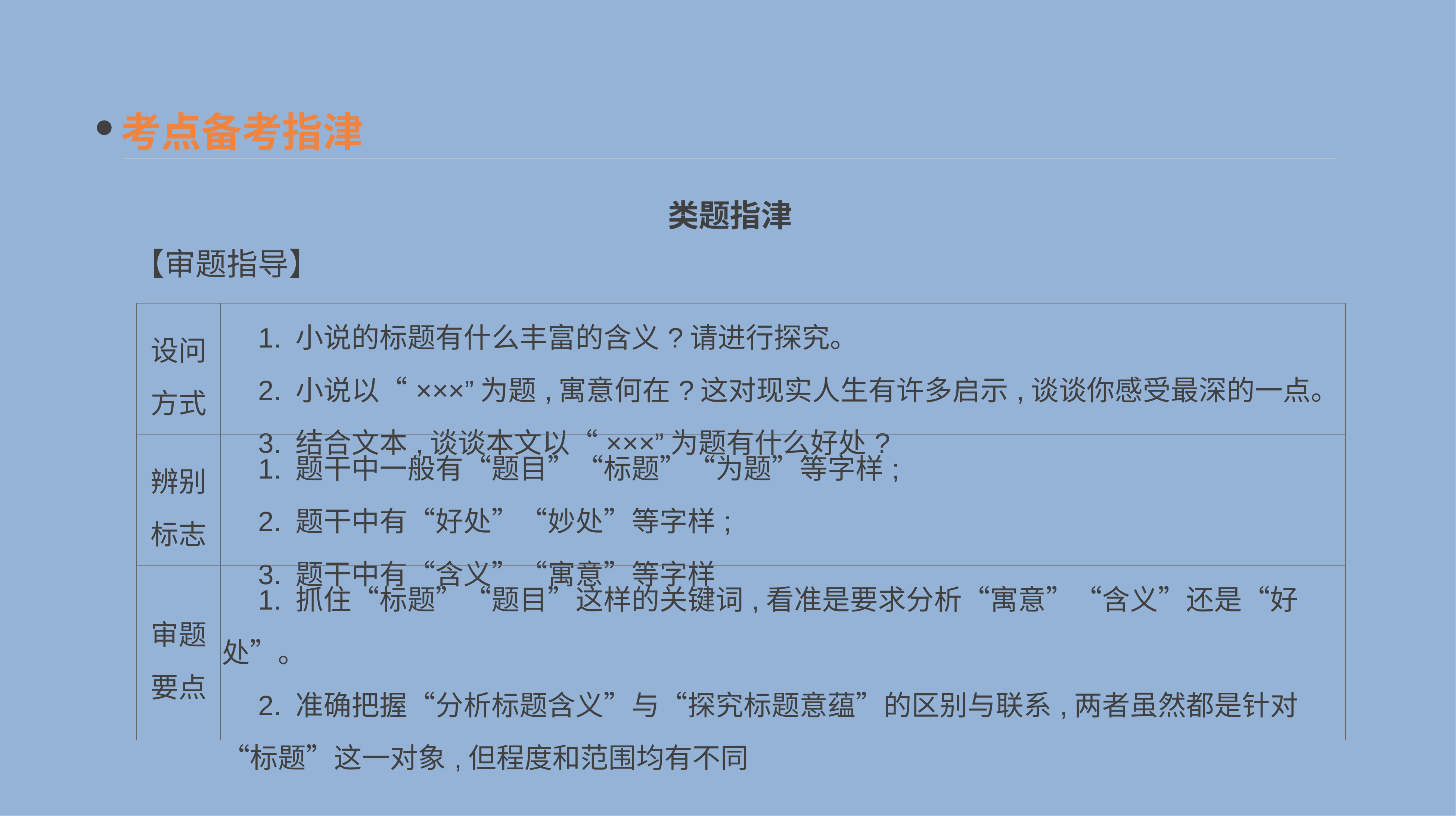

考点备考指津

类题指津
【审题指导】
| 设问 方式 | 1. 小说的标题有什么丰富的含义?请进行探究。 　2. 小说以“×××”为题,寓意何在?这对现实人生有许多启示,谈谈你感受最深的一点。 　3. 结合文本,谈谈本文以“×××”为题有什么好处? |
| --- | --- |
| 辨别 标志 | 1. 题干中一般有“题目”“标题”“为题”等字样; 　2. 题干中有“好处”“妙处”等字样; 　3. 题干中有“含义”“寓意”等字样 |
| 审题 要点 | 1. 抓住“标题”“题目”这样的关键词,看准是要求分析“寓意”“含义”还是“好处”。 　2. 准确把握“分析标题含义”与“探究标题意蕴”的区别与联系,两者虽然都是针对“标题”这一对象,但程度和范围均有不同 |